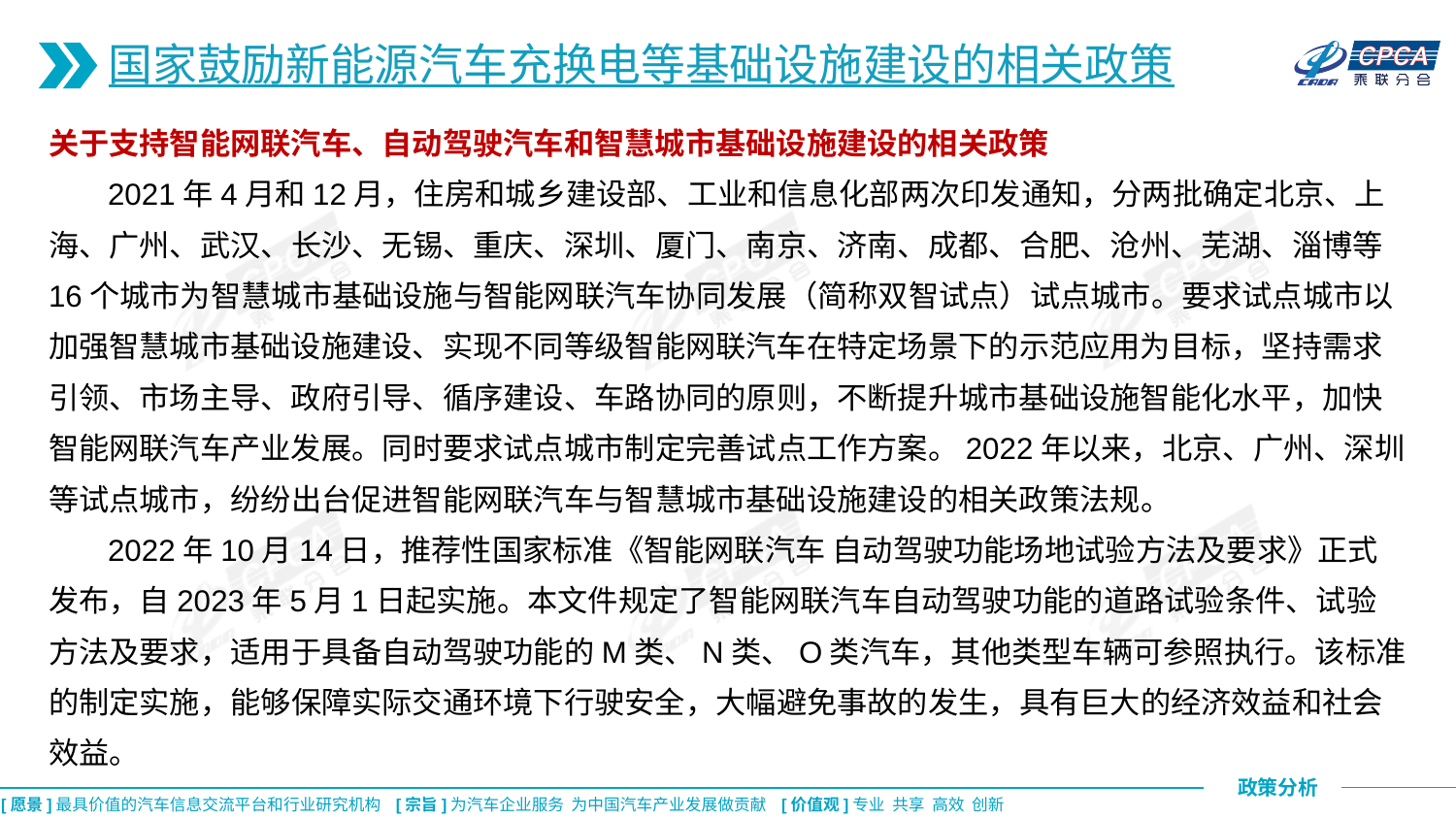

国家鼓励新能源汽车充换电等基础设施建设的相关政策
关于支持智能网联汽车、自动驾驶汽车和智慧城市基础设施建设的相关政策
       2021年4月和12月，住房和城乡建设部、工业和信息化部两次印发通知，分两批确定北京、上海、广州、武汉、长沙、无锡、重庆、深圳、厦门、南京、济南、成都、合肥、沧州、芜湖、淄博等16个城市为智慧城市基础设施与智能网联汽车协同发展（简称双智试点）试点城市。要求试点城市以加强智慧城市基础设施建设、实现不同等级智能网联汽车在特定场景下的示范应用为目标，坚持需求引领、市场主导、政府引导、循序建设、车路协同的原则，不断提升城市基础设施智能化水平，加快智能网联汽车产业发展。同时要求试点城市制定完善试点工作方案。2022年以来，北京、广州、深圳等试点城市，纷纷出台促进智能网联汽车与智慧城市基础设施建设的相关政策法规。
       2022年10月14日，推荐性国家标准《智能网联汽车 自动驾驶功能场地试验方法及要求》正式发布，自2023年5月1日起实施。本文件规定了智能网联汽车自动驾驶功能的道路试验条件、试验方法及要求，适用于具备自动驾驶功能的M类、N类、O类汽车，其他类型车辆可参照执行。该标准的制定实施，能够保障实际交通环境下行驶安全，大幅避免事故的发生，具有巨大的经济效益和社会效益。